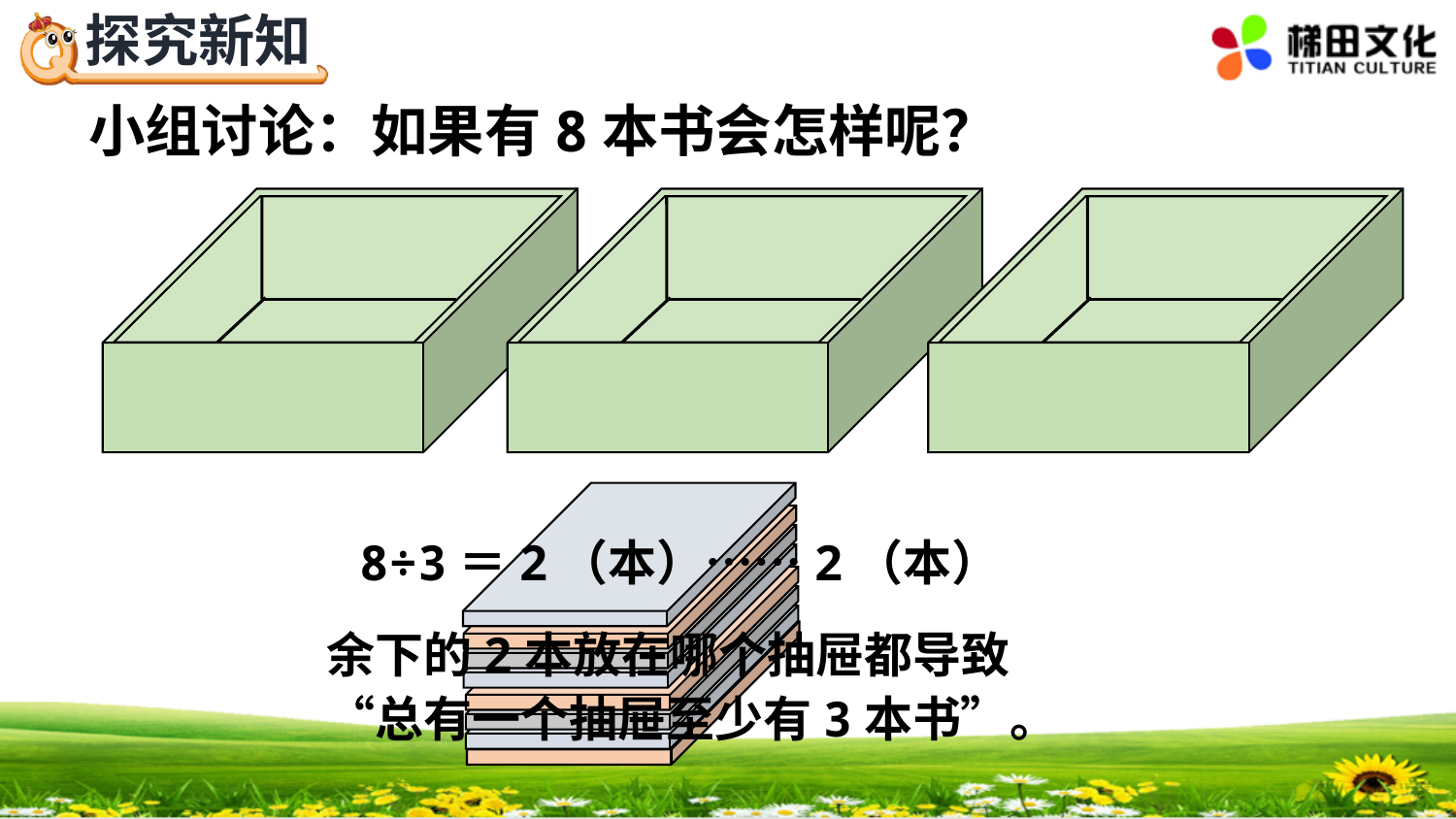

小组讨论：如果有8本书会怎样呢？

8÷3＝2（本）……2（本）

余下的2本放在哪个抽屉都导致“总有一个抽屉至少有3本书”。